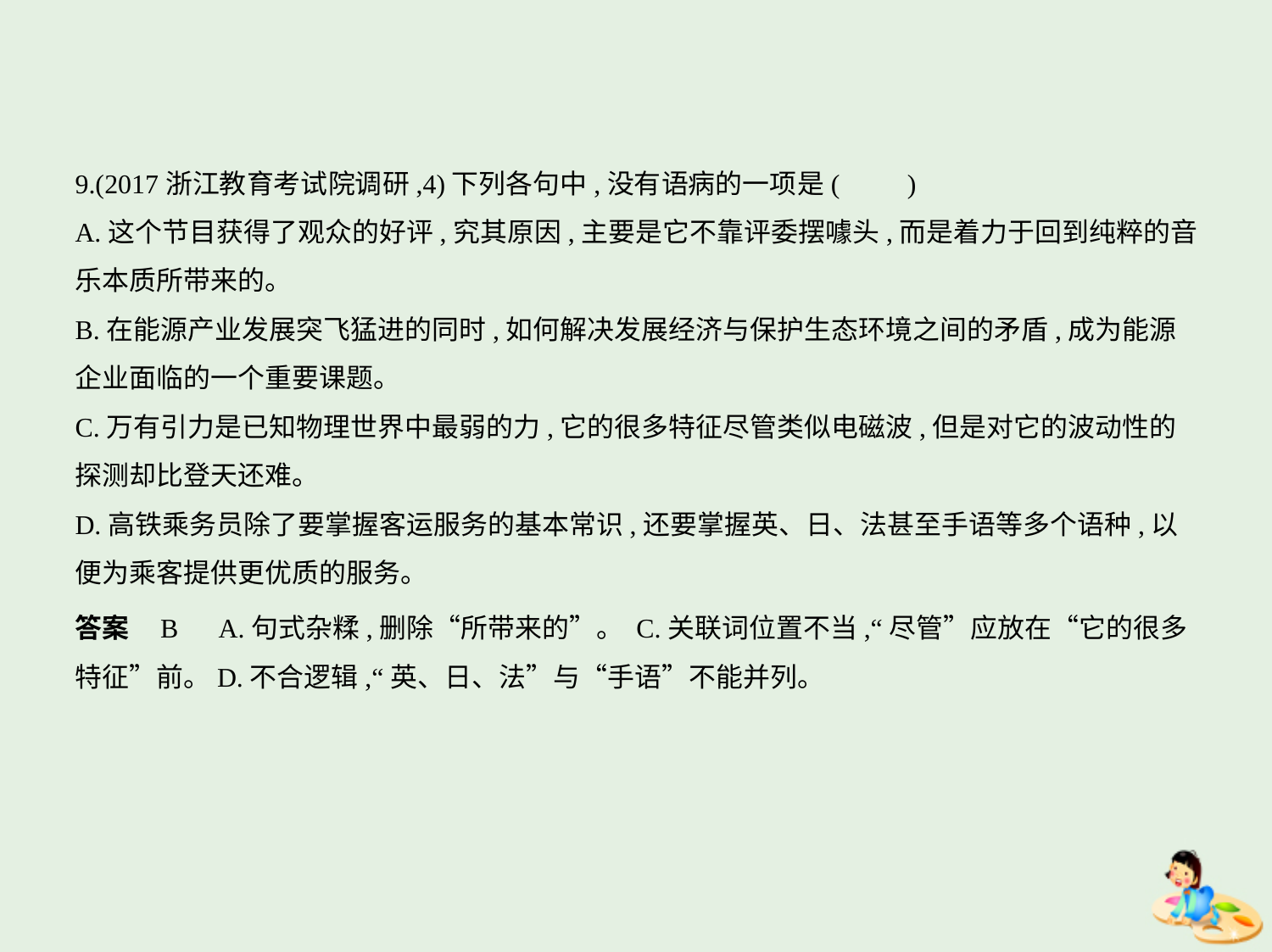

9.(2017浙江教育考试院调研,4)下列各句中,没有语病的一项是(　　)
A.这个节目获得了观众的好评,究其原因,主要是它不靠评委摆噱头,而是着力于回到纯粹的音
乐本质所带来的。
B.在能源产业发展突飞猛进的同时,如何解决发展经济与保护生态环境之间的矛盾,成为能源
企业面临的一个重要课题。
C.万有引力是已知物理世界中最弱的力,它的很多特征尽管类似电磁波,但是对它的波动性的
探测却比登天还难。
D.高铁乘务员除了要掌握客运服务的基本常识,还要掌握英、日、法甚至手语等多个语种,以
便为乘客提供更优质的服务。
答案    B　A.句式杂糅,删除“所带来的”。 C.关联词位置不当,“尽管”应放在“它的很多
特征”前。D.不合逻辑,“英、日、法”与“手语”不能并列。